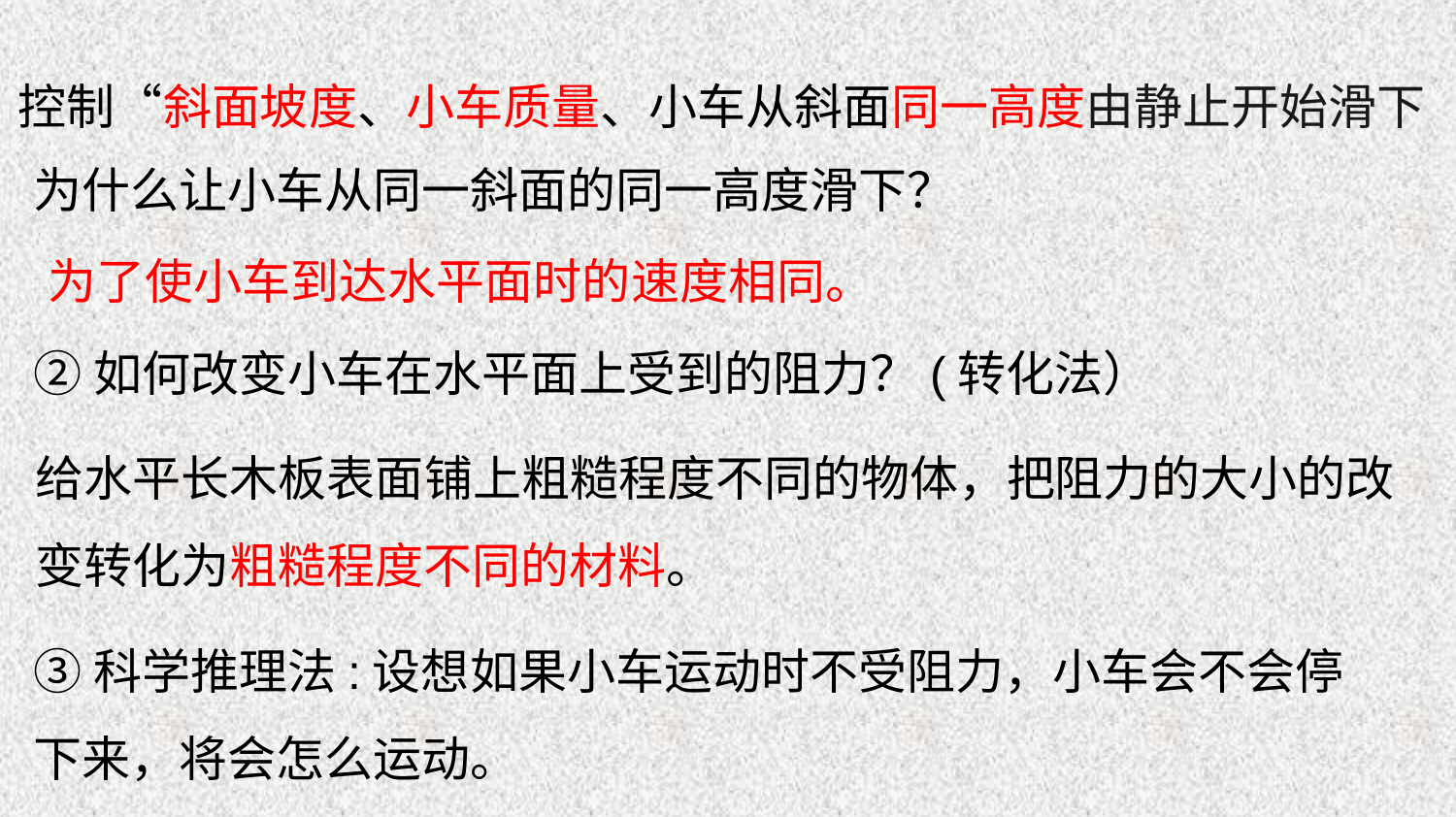

控制“斜面坡度、小车质量、小车从斜面同一高度由静止开始滑下
为什么让小车从同一斜面的同一高度滑下？
为了使小车到达水平面时的速度相同。
②如何改变小车在水平面上受到的阻力？(转化法）
给水平长木板表面铺上粗糙程度不同的物体，把阻力的大小的改变转化为粗糙程度不同的材料。
③科学推理法:设想如果小车运动时不受阻力，小车会不会停下来，将会怎么运动。